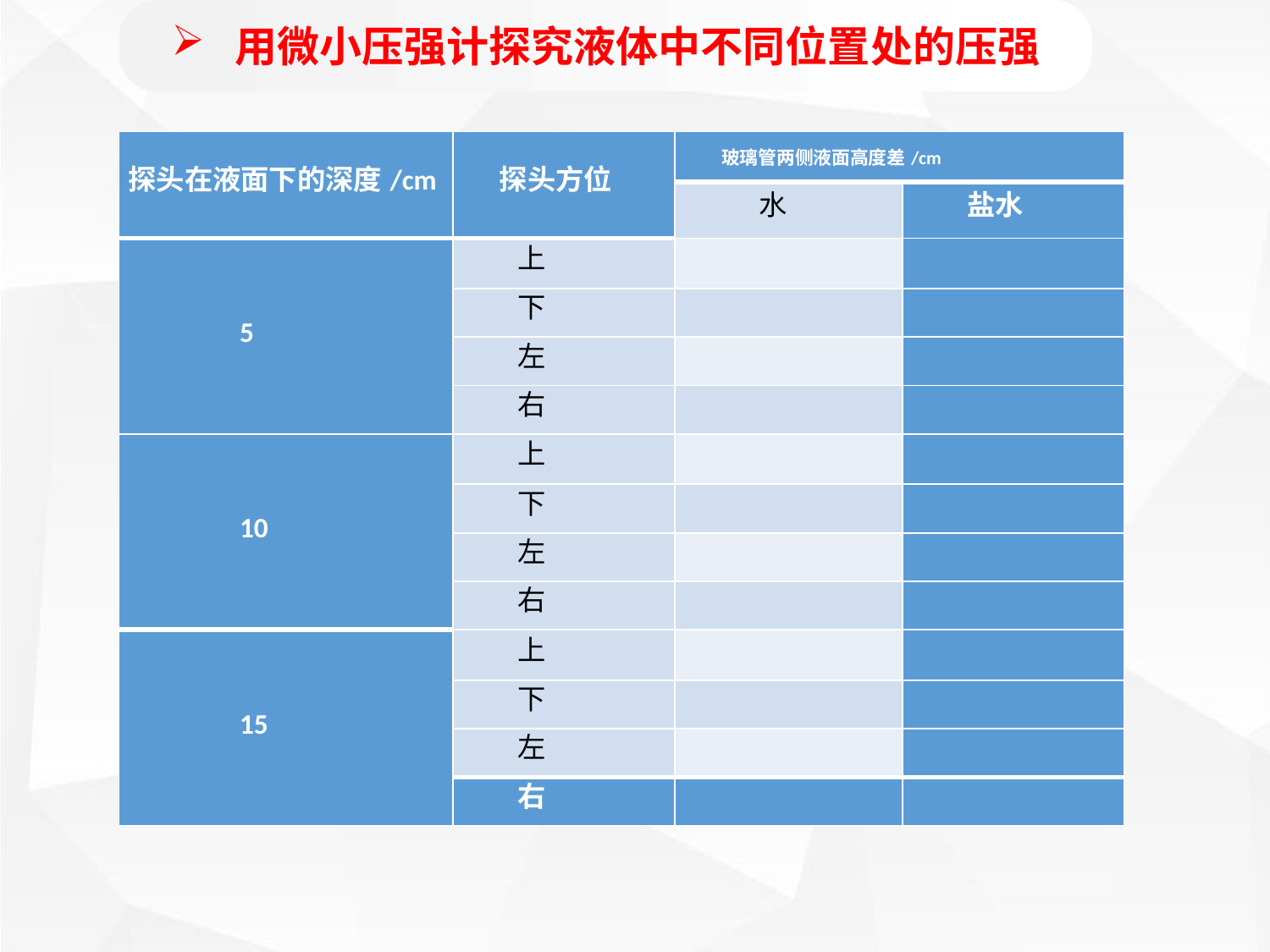

用微小压强计探究液体中不同位置处的压强
| 探头在液面下的深度/cm | 探头方位 | 玻璃管两侧液面高度差/cm |  |
| --- | --- | --- | --- |
|  |  | 水 | 盐水 |
| 5 | 上 |  |  |
|  | 下 |  |  |
|  | 左 |  |  |
|  | 右 |  |  |
| 10 | 上 |  |  |
|  | 下 |  |  |
|  | 左 |  |  |
|  | 右 |  |  |
| 15 | 上 |  |  |
|  | 下 |  |  |
|  | 左 |  |  |
|  | 右 |  |  |